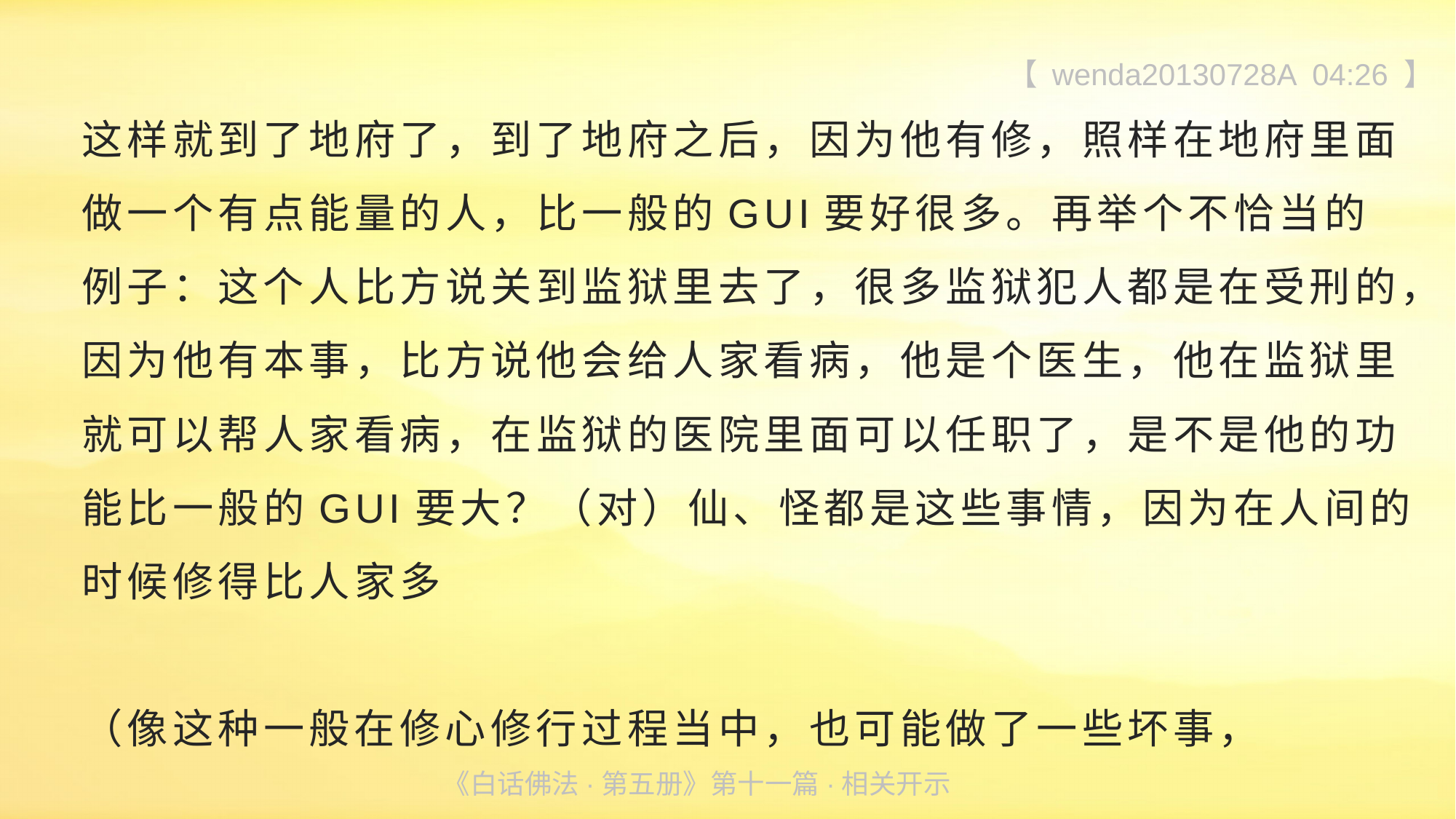

【 wenda20130728A  04:26 】
这样就到了地府了，到了地府之后，因为他有修，照样在地府里面做一个有点能量的人，比一般的GUI要好很多。再举个不恰当的例子：这个人比方说关到监狱里去了，很多监狱犯人都是在受刑的，因为他有本事，比方说他会给人家看病，他是个医生，他在监狱里就可以帮人家看病，在监狱的医院里面可以任职了，是不是他的功能比一般的GUI要大？（对）仙、怪都是这些事情，因为在人间的
时候修得比人家多

（像这种一般在修心修行过程当中，也可能做了一些坏事，
《白话佛法·第五册》第十一篇·相关开示